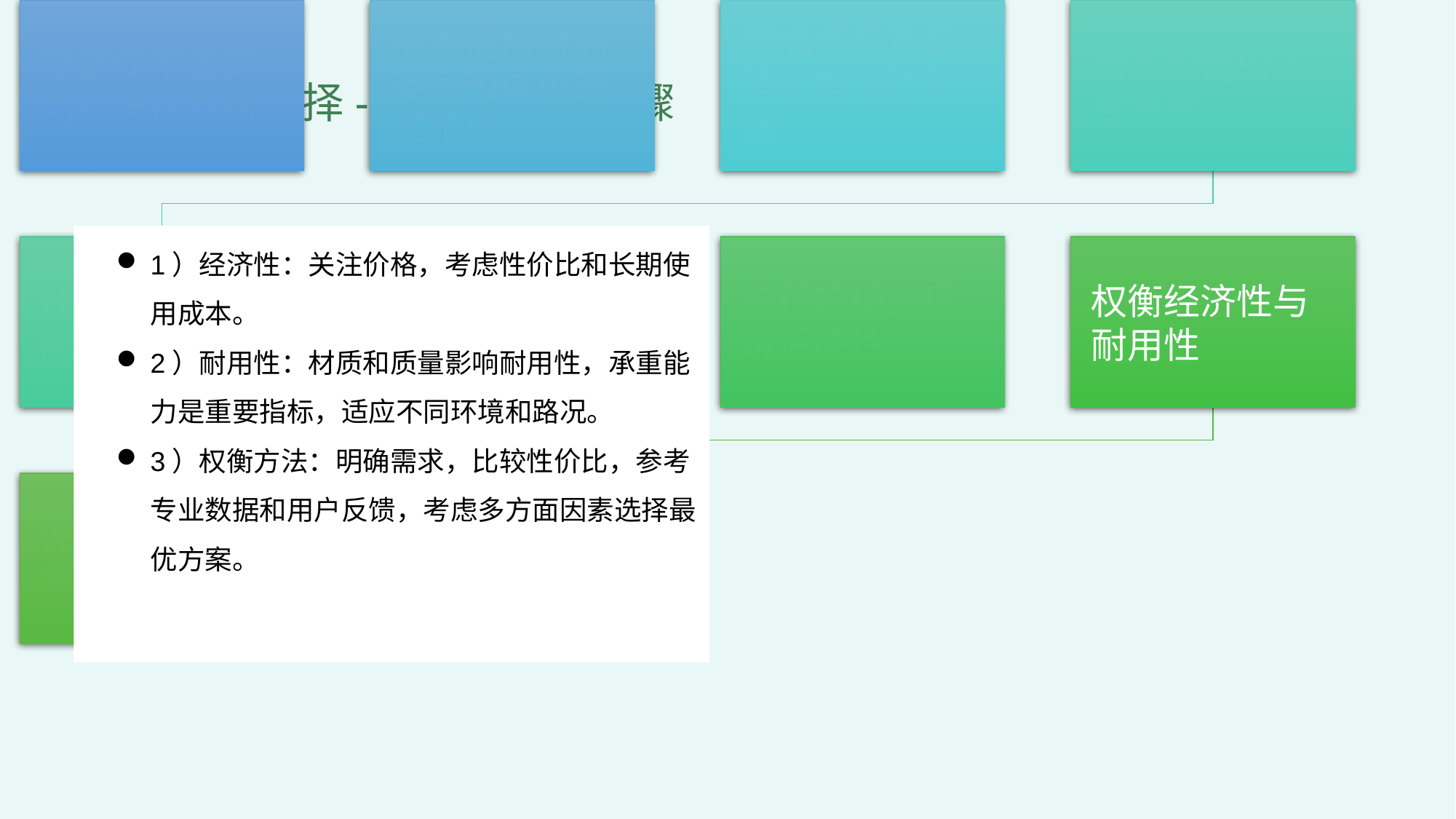

2
轮椅的选择-制定轮椅的步骤

根据使用者的功能选择轮椅

根据使用者的姿势和体位选择轮椅

根据疾病及病情程度选择轮椅

确定轮椅的主要参数

评估轮椅的性能

考量轮椅的舒适度

分析轮椅的环境适应性

权衡经济性与耐用性

评估工作、就餐的需求
检验轮椅的适配性
1）经济性：关注价格，考虑性价比和长期使用成本。
2）耐用性：材质和质量影响耐用性，承重能力是重要指标，适应不同环境和路况。
3）权衡方法：明确需求，比较性价比，参考专业数据和用户反馈，考虑多方面因素选择最优方案。